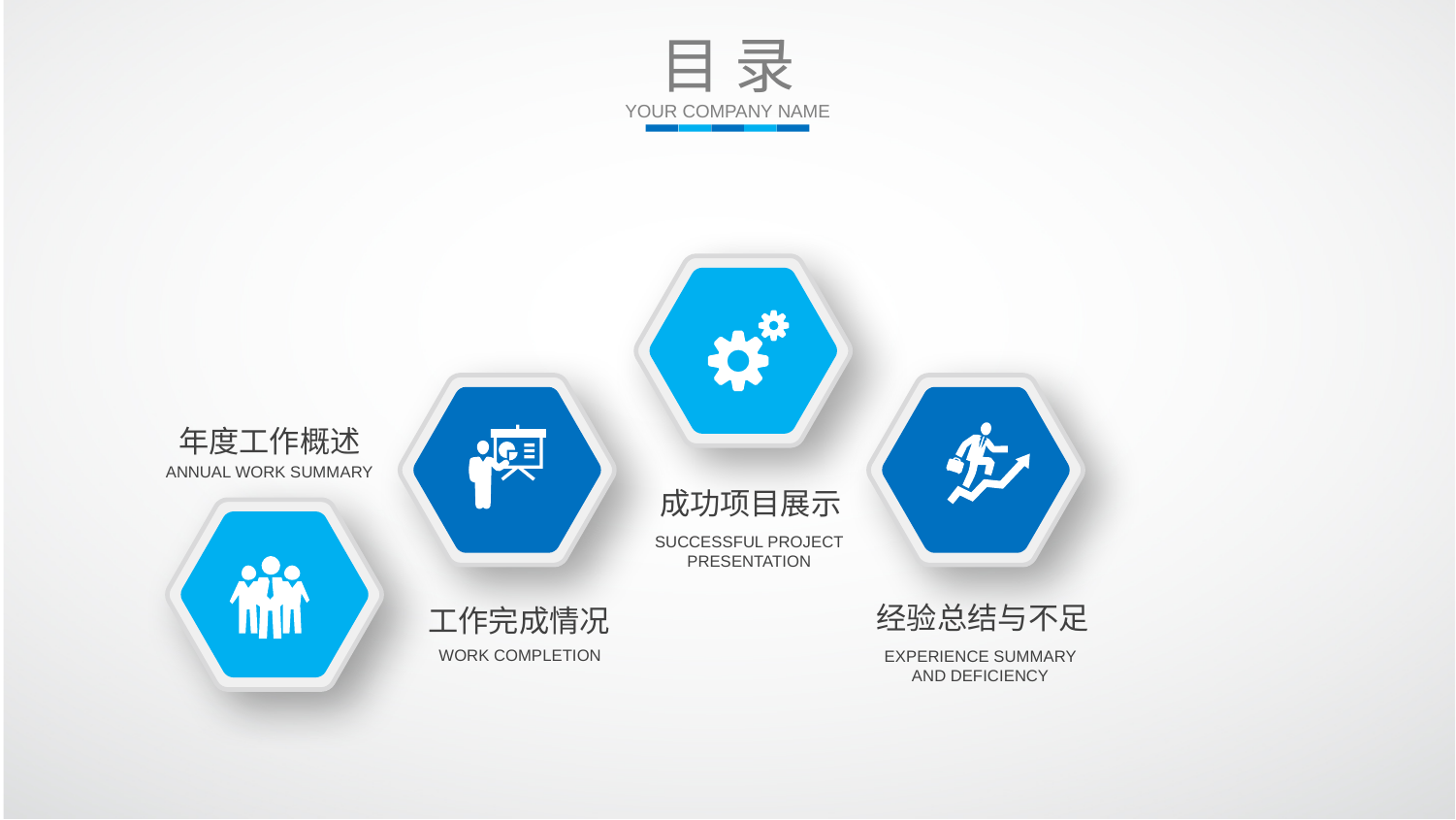

目 录
YOUR COMPANY NAME

年度工作概述
ANNUAL WORK SUMMARY
成功项目展示
SUCCESSFUL PROJECT PRESENTATION

经验总结与不足
EXPERIENCE SUMMARY AND DEFICIENCY
工作完成情况
WORK COMPLETION